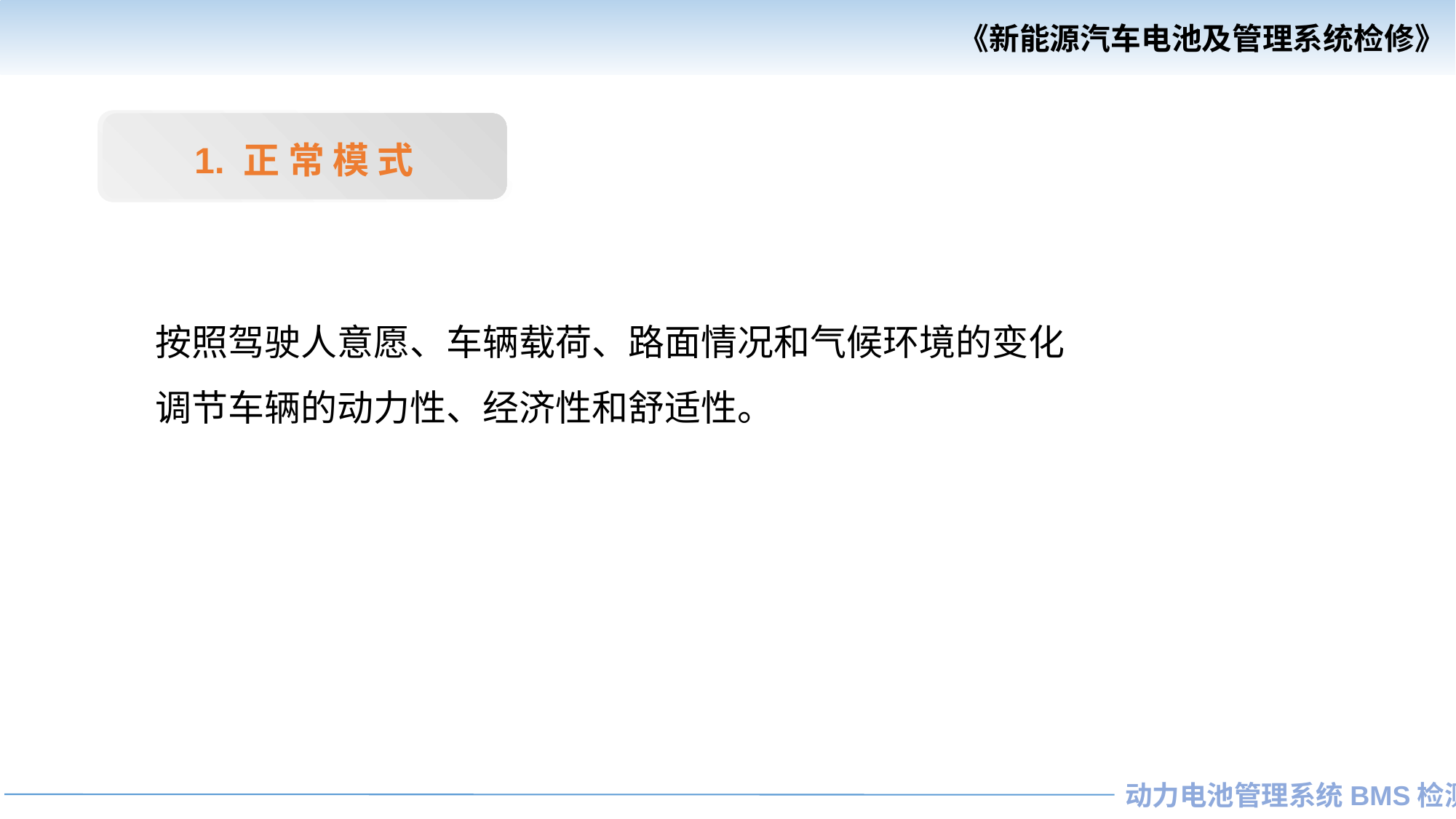

1. 正 常 模 式

按照驾驶人意愿、车辆载荷、路面情况和气候环境的变化
调节车辆的动力性、经济性和舒适性。